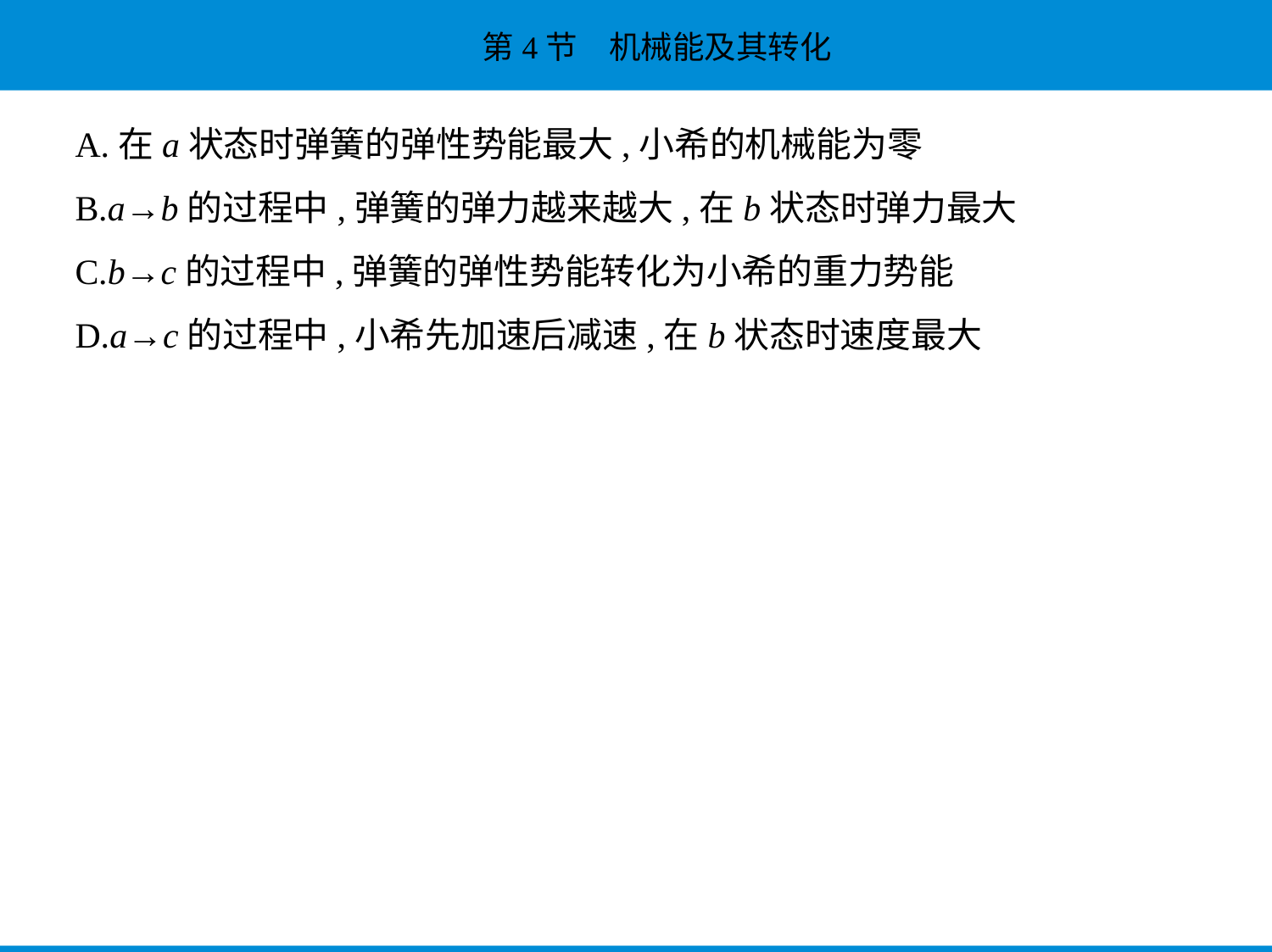

A.在a状态时弹簧的弹性势能最大,小希的机械能为零
B.a→b的过程中,弹簧的弹力越来越大,在b状态时弹力最大
C.b→c的过程中,弹簧的弹性势能转化为小希的重力势能
D.a→c的过程中,小希先加速后减速,在b状态时速度最大